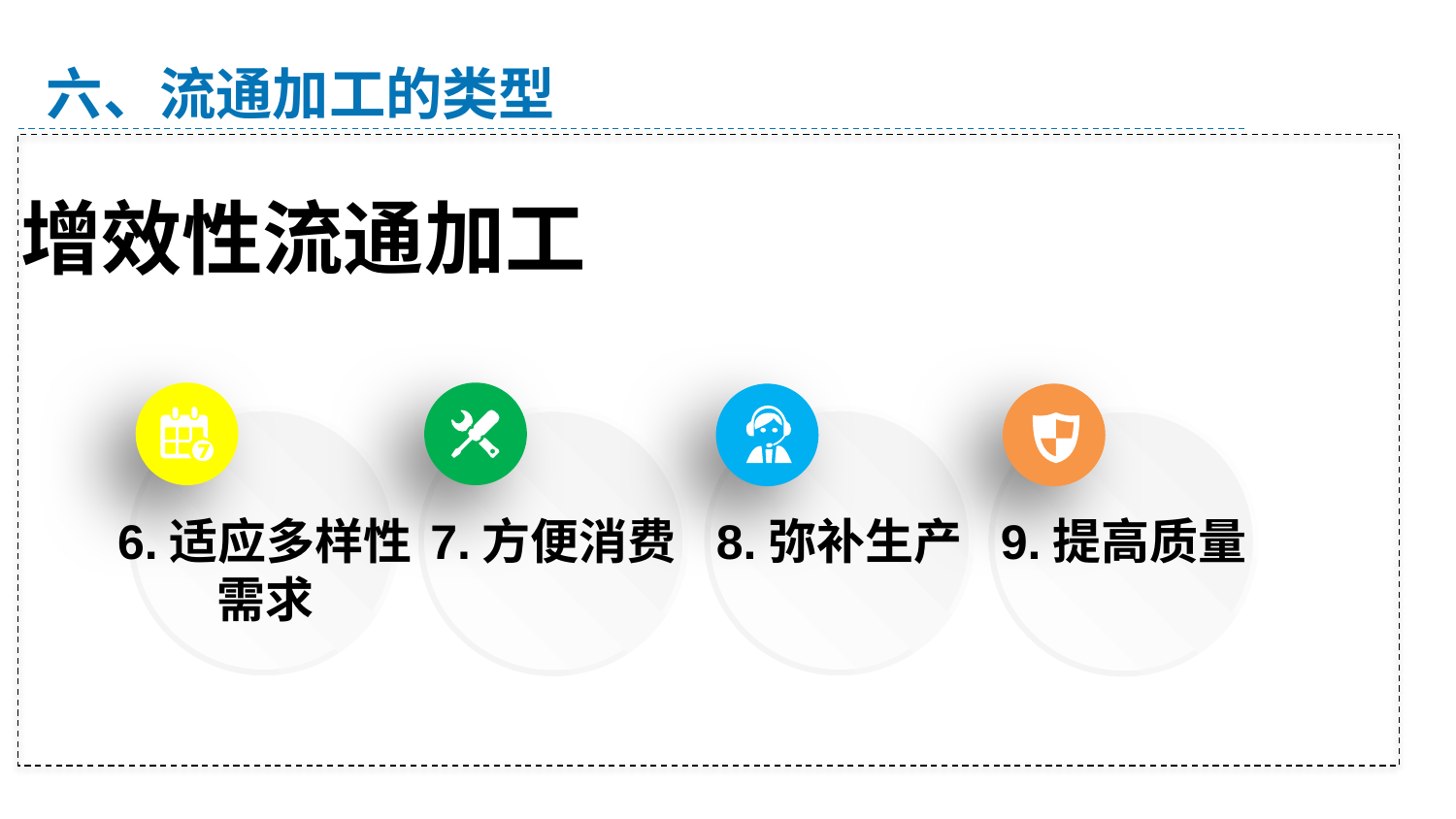

六、流通加工的类型

增效性流通加工

6.适应多样性
需求

8.弥补生产

7.方便消费

9.提高质量